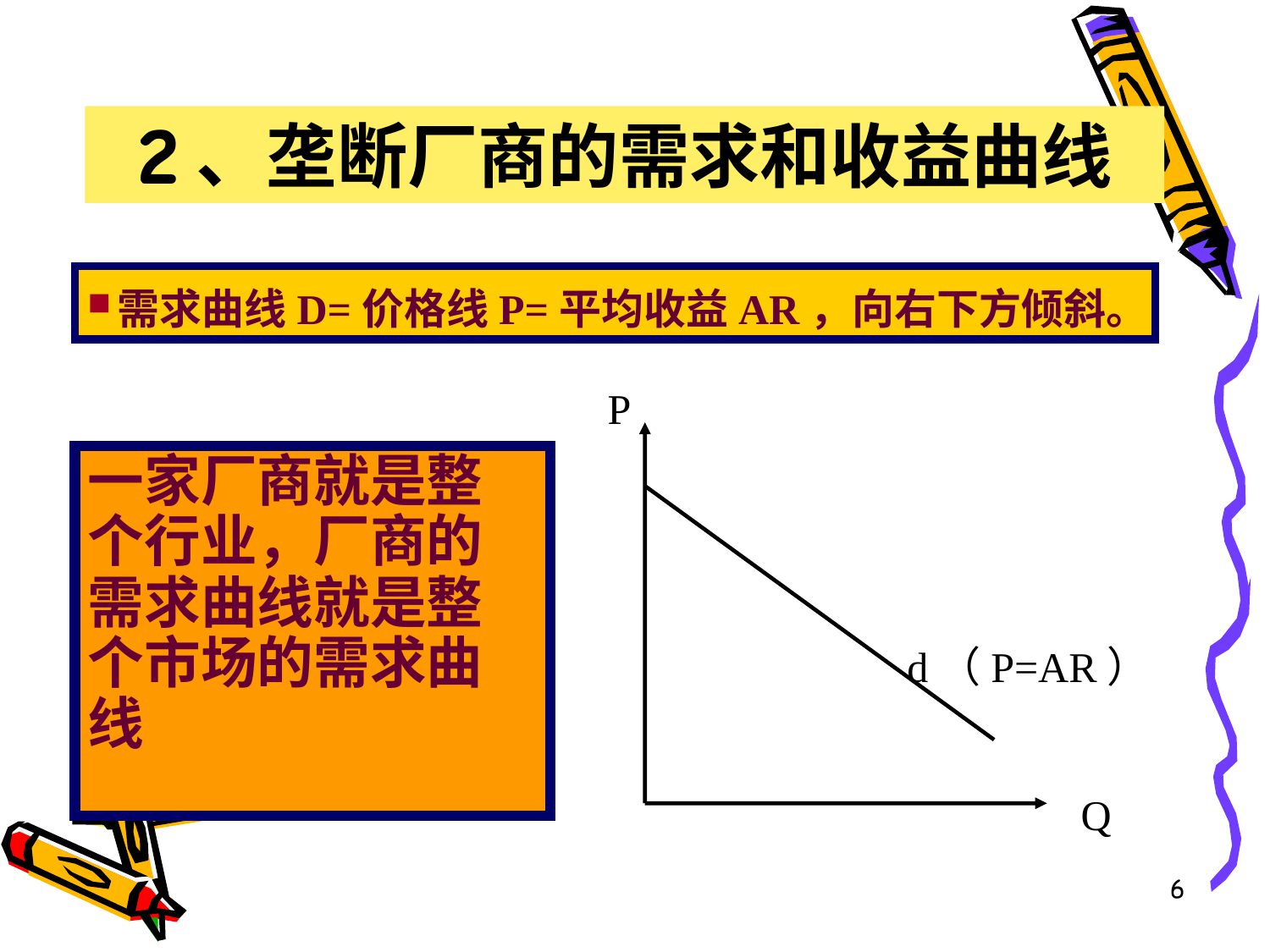

# 2、垄断厂商的需求和收益曲线
需求曲线D=价格线P=平均收益AR，向右下方倾斜。
P

一家厂商就是整个行业，厂商的需求曲线就是整个市场的需求曲线

d（P=AR）
Q

6